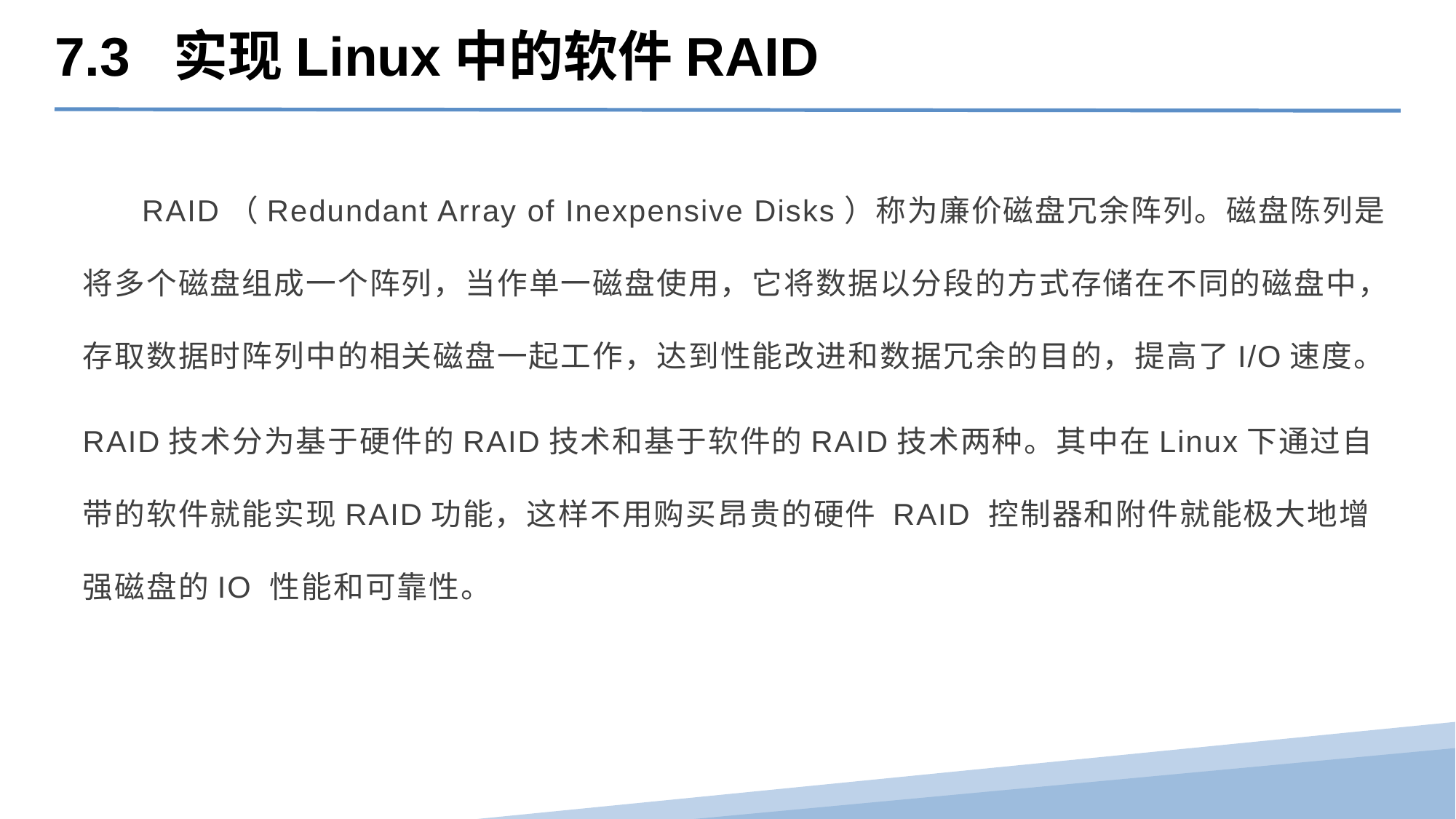

7.3  实现Linux中的软件RAID
      RAID（Redundant Array of Inexpensive Disks）称为廉价磁盘冗余阵列。磁盘陈列是将多个磁盘组成一个阵列，当作单一磁盘使用，它将数据以分段的方式存储在不同的磁盘中，存取数据时阵列中的相关磁盘一起工作，达到性能改进和数据冗余的目的，提高了I/O速度。
RAID技术分为基于硬件的RAID技术和基于软件的RAID技术两种。其中在Linux下通过自带的软件就能实现RAID功能，这样不用购买昂贵的硬件 RAID 控制器和附件就能极大地增强磁盘的IO 性能和可靠性。